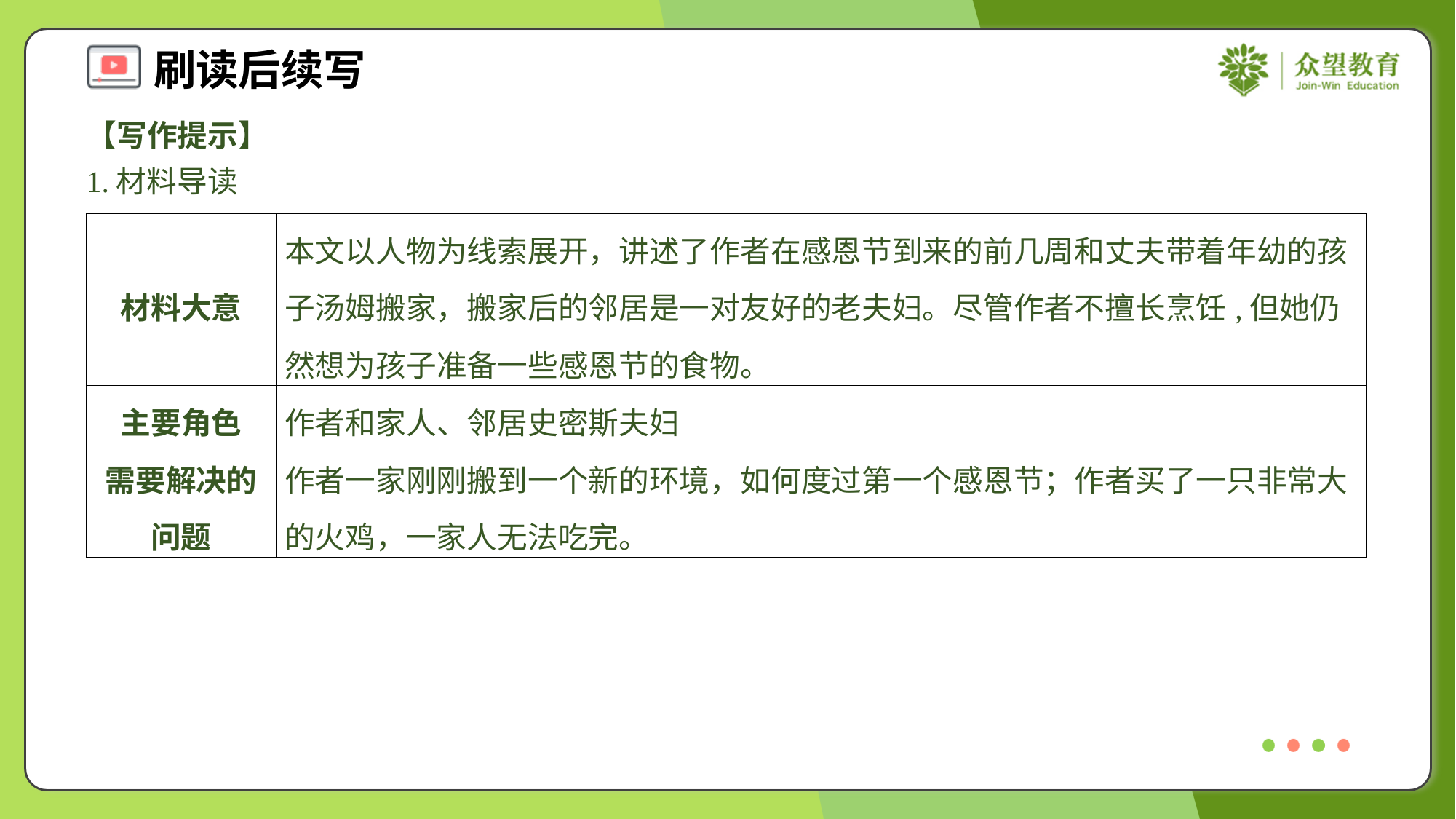

【写作提示】
1.材料导读
| 材料大意 | 本文以人物为线索展开，讲述了作者在感恩节到来的前几周和丈夫带着年幼的孩子汤姆搬家，搬家后的邻居是一对友好的老夫妇。尽管作者不擅长烹饪,但她仍然想为孩子准备一些感恩节的食物。 |
| --- | --- |
| 主要角色 | 作者和家人、邻居史密斯夫妇 |
| 需要解决的问题 | 作者一家刚刚搬到一个新的环境，如何度过第一个感恩节；作者买了一只非常大的火鸡，一家人无法吃完。 |